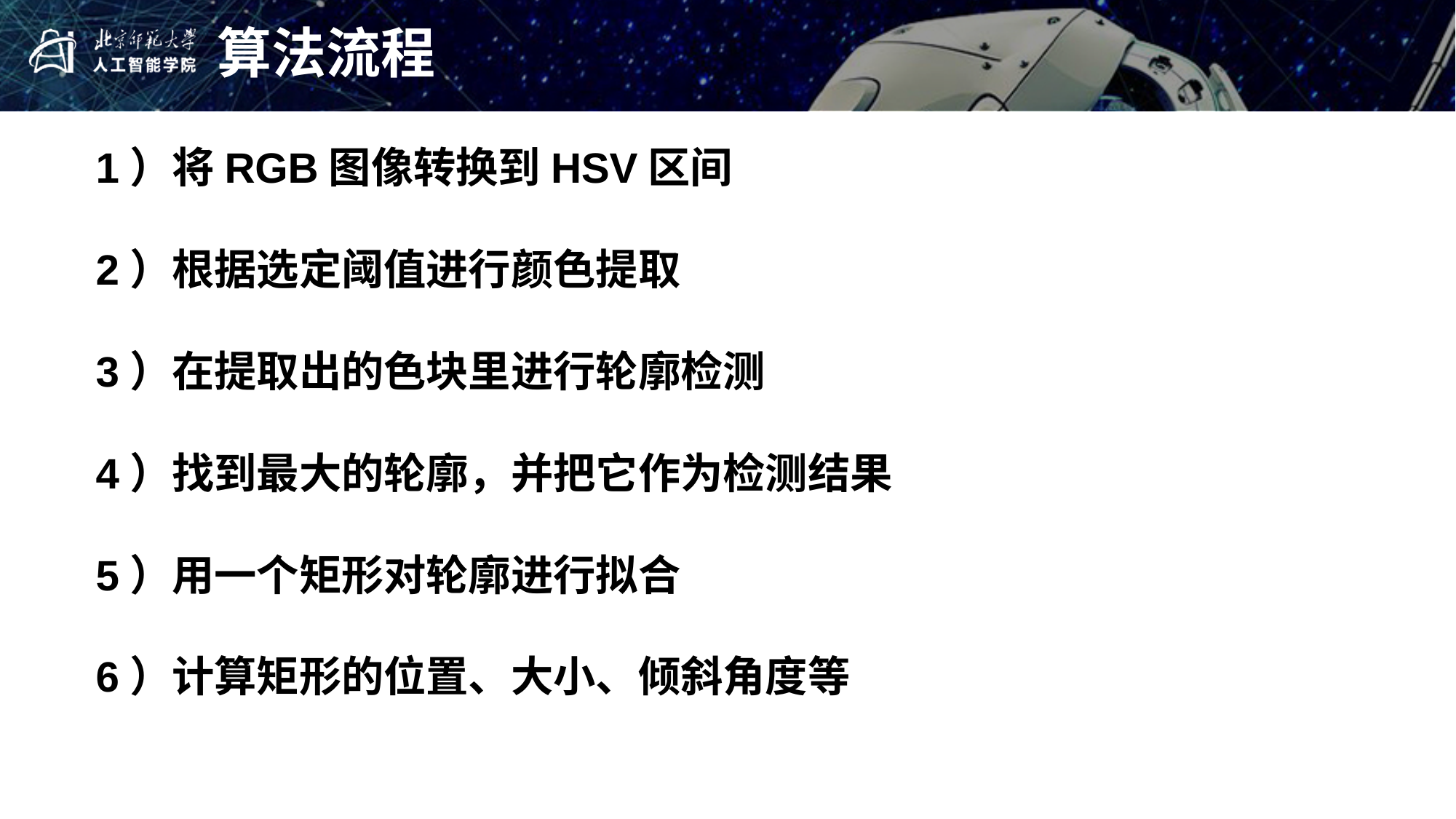

算法流程
1）将RGB图像转换到HSV区间

2）根据选定阈值进行颜色提取

3）在提取出的色块里进行轮廓检测

4）找到最大的轮廓，并把它作为检测结果

5）用一个矩形对轮廓进行拟合

6）计算矩形的位置、大小、倾斜角度等